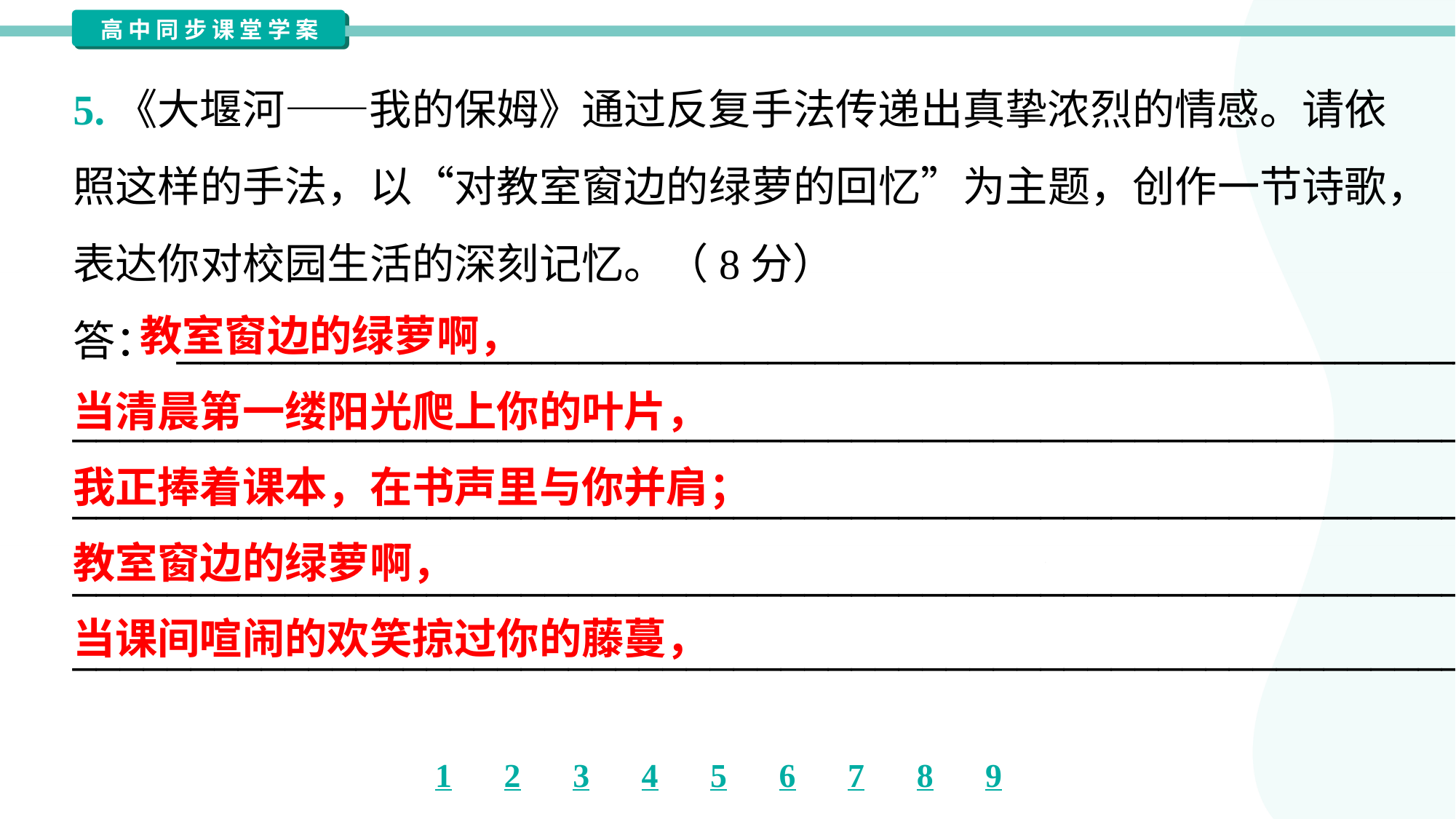

5.《大堰河——我的保姆》通过反复手法传递出真挚浓烈的情感。请依
照这样的手法，以“对教室窗边的绿萝的回忆”为主题，创作一节诗歌，
表达你对校园生活的深刻记忆。（8分）
答： ________________________________________________________
_____________________________________________________________
_____________________________________________________________
_____________________________________________________________
_____________________________________________________________
      教室窗边的绿萝啊，
当清晨第一缕阳光爬上你的叶片，
我正捧着课本，在书声里与你并肩；
教室窗边的绿萝啊，
当课间喧闹的欢笑掠过你的藤蔓，